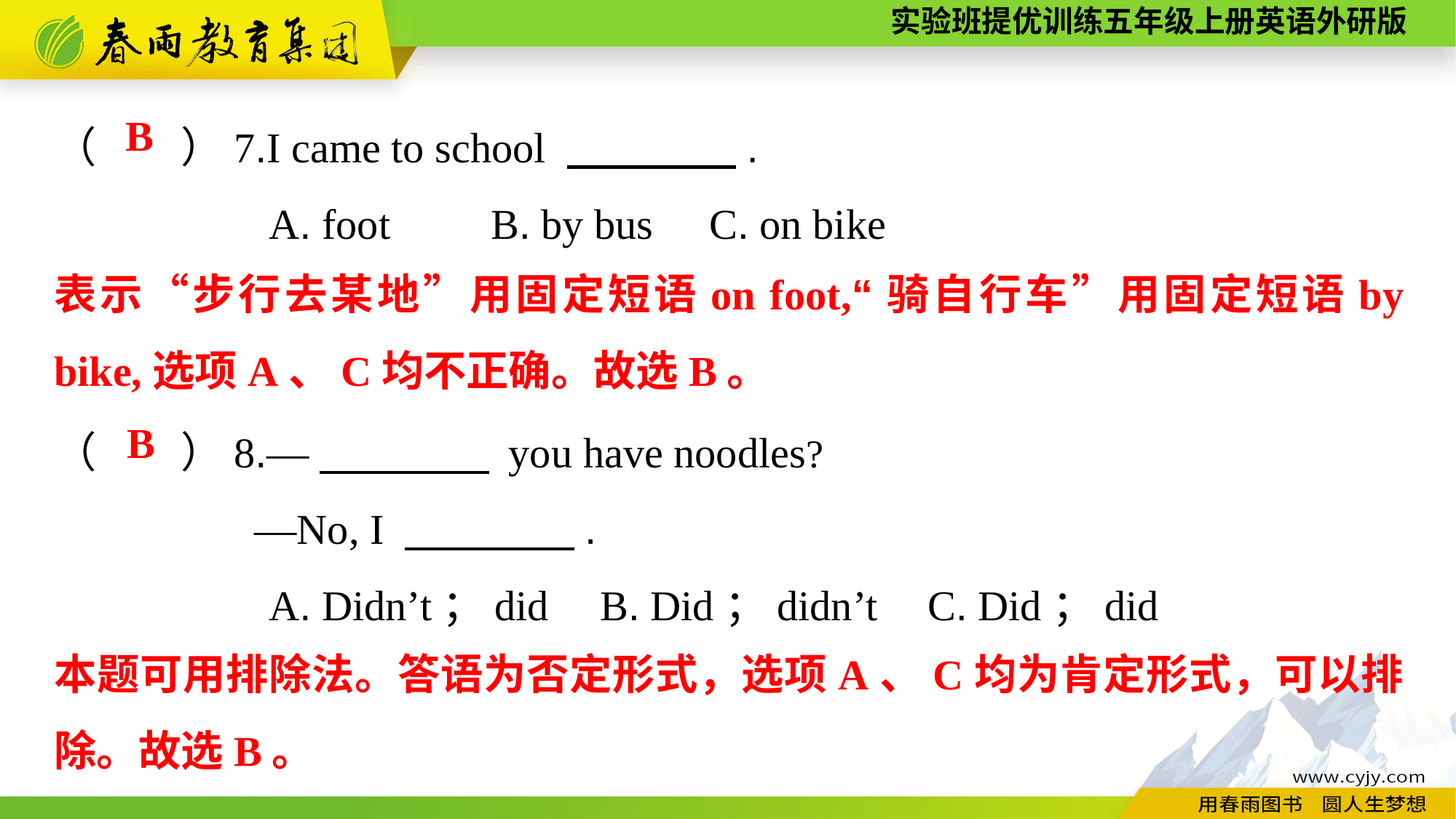

（　　）7.I came to school 　　　　.
A. foot	B. by bus	C. on bike

（　　）8.—　　　　 you have noodles?
                   —No, I 　　　　.
A. Didn’t；did	B. Did；didn’t	C. Did；did
B
表示“步行去某地”用固定短语on foot,“骑自行车”用固定短语by bike,选项A、C均不正确。故选B。
B
本题可用排除法。答语为否定形式，选项A、C均为肯定形式，可以排除。故选B。